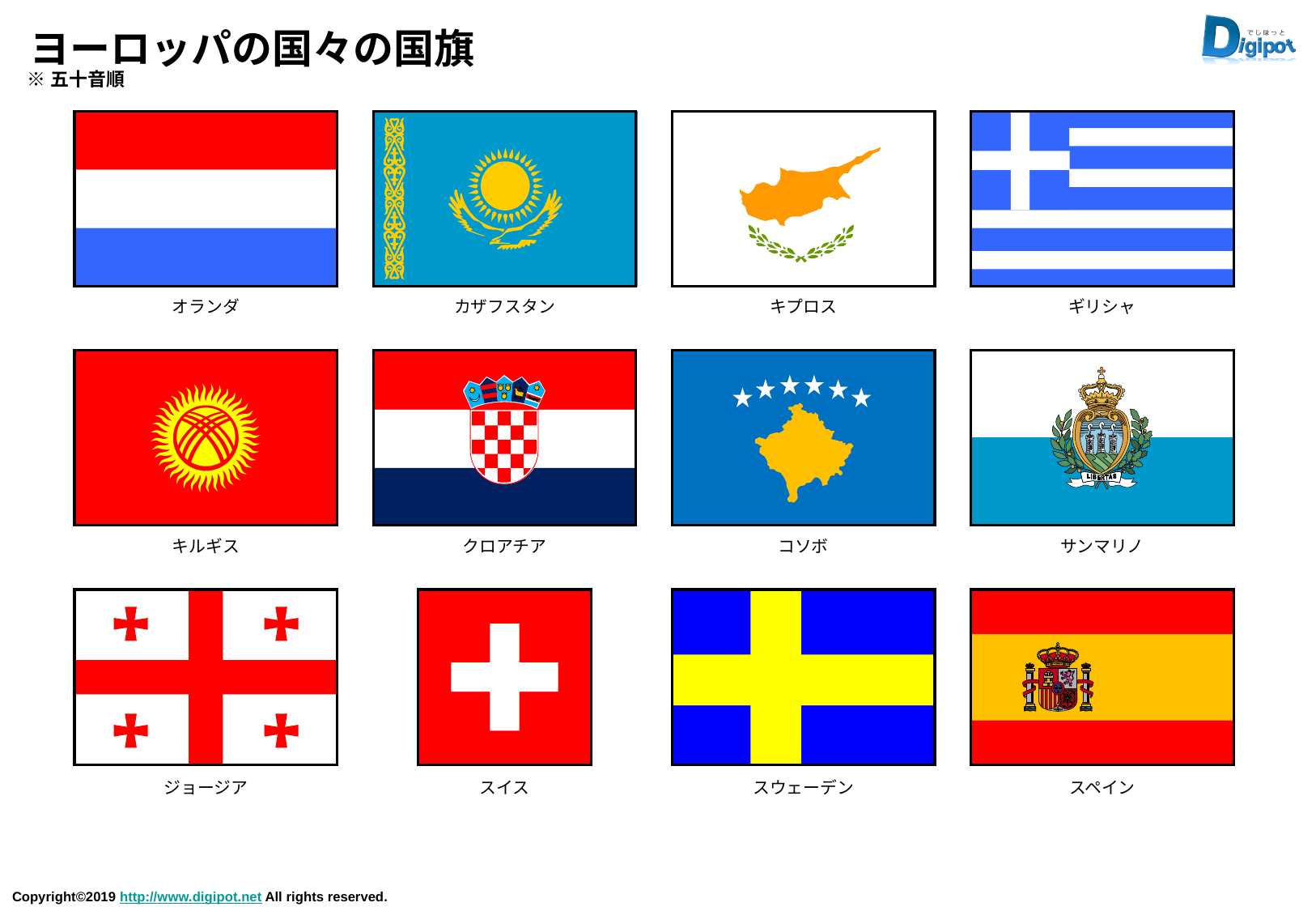

# ヨーロッパの国々の国旗
※五十音順

オランダ
カザフスタン
キプロス
ギリシャ

キルギス
クロアチア
コソボ
サンマリノ

ジョージア
スイス
スウェーデン
スペイン